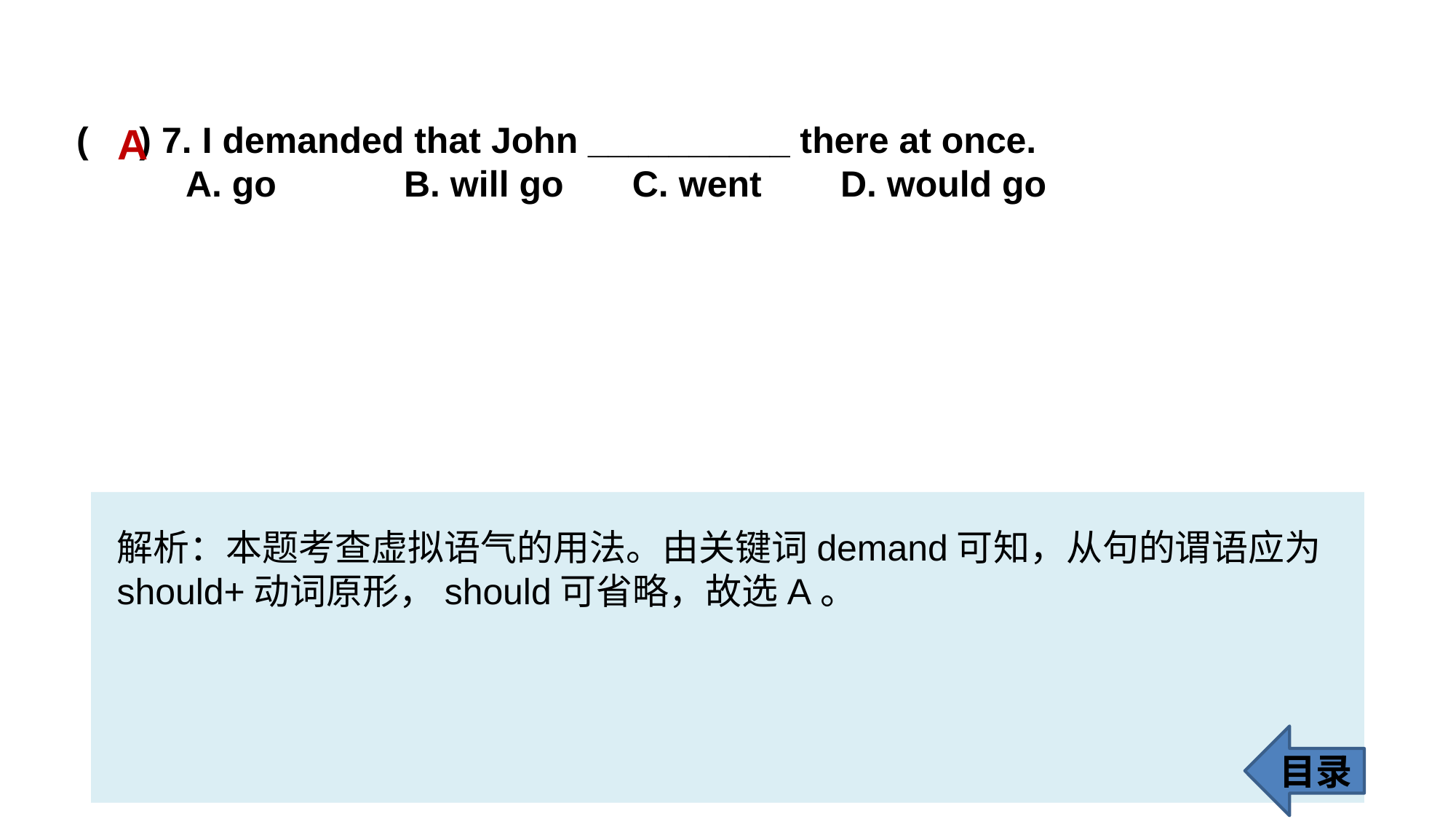

(     ) 7. I demanded that John __________ there at once.
	A. go 		B. will go	 C. went 	D. would go
A

解析：本题考查虚拟语气的用法。由关键词demand可知，从句的谓语应为
should+动词原形，should可省略，故选A。
目录
66